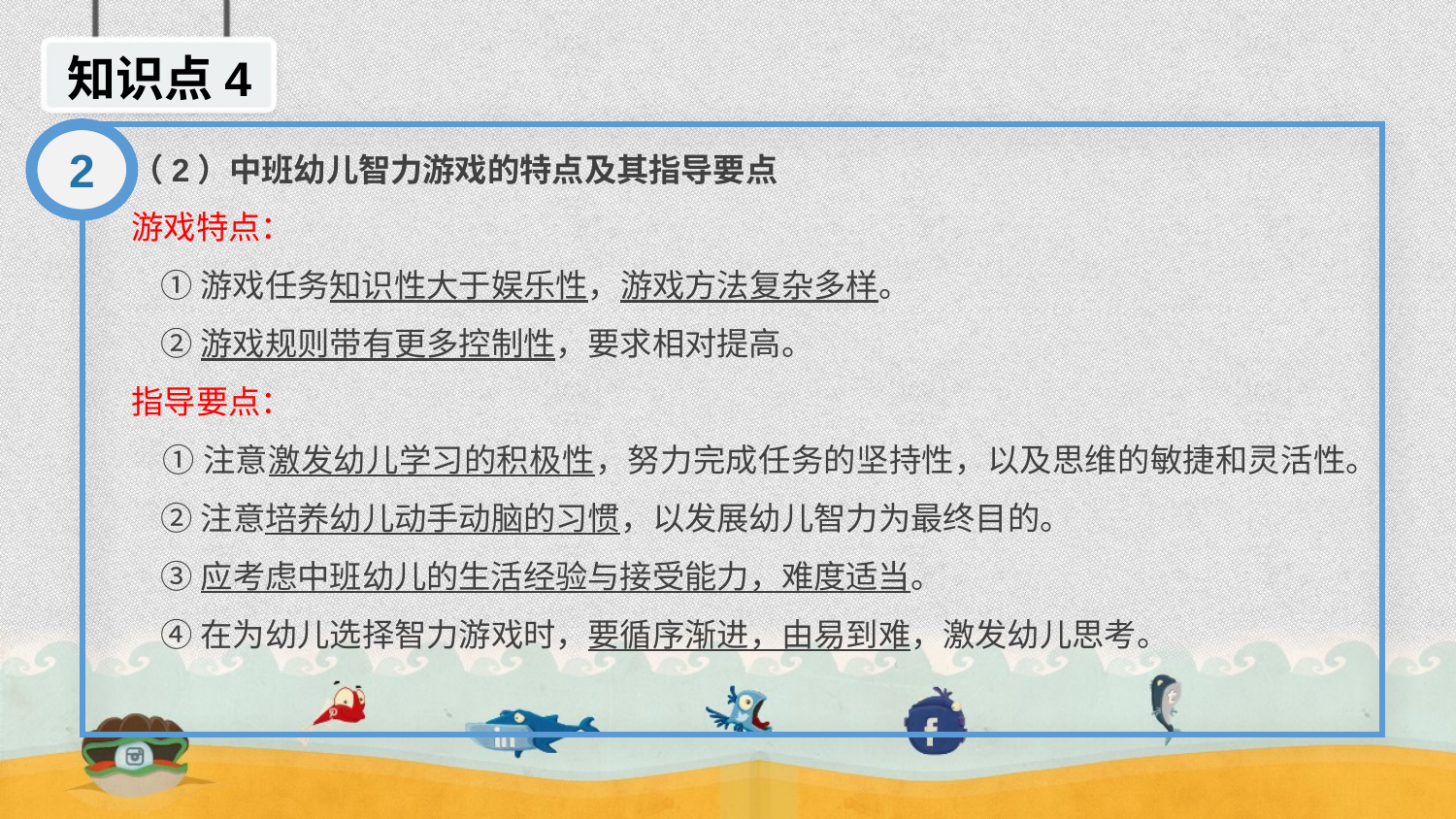

知识点4
2

（2）中班幼儿智力游戏的特点及其指导要点
游戏特点：
    ①游戏任务知识性大于娱乐性，游戏方法复杂多样。
    ②游戏规则带有更多控制性，要求相对提高。
指导要点：
    ①注意激发幼儿学习的积极性，努力完成任务的坚持性，以及思维的敏捷和灵活性。
    ②注意培养幼儿动手动脑的习惯，以发展幼儿智力为最终目的。
    ③应考虑中班幼儿的生活经验与接受能力，难度适当。
    ④在为幼儿选择智力游戏时，要循序渐进，由易到难，激发幼儿思考。